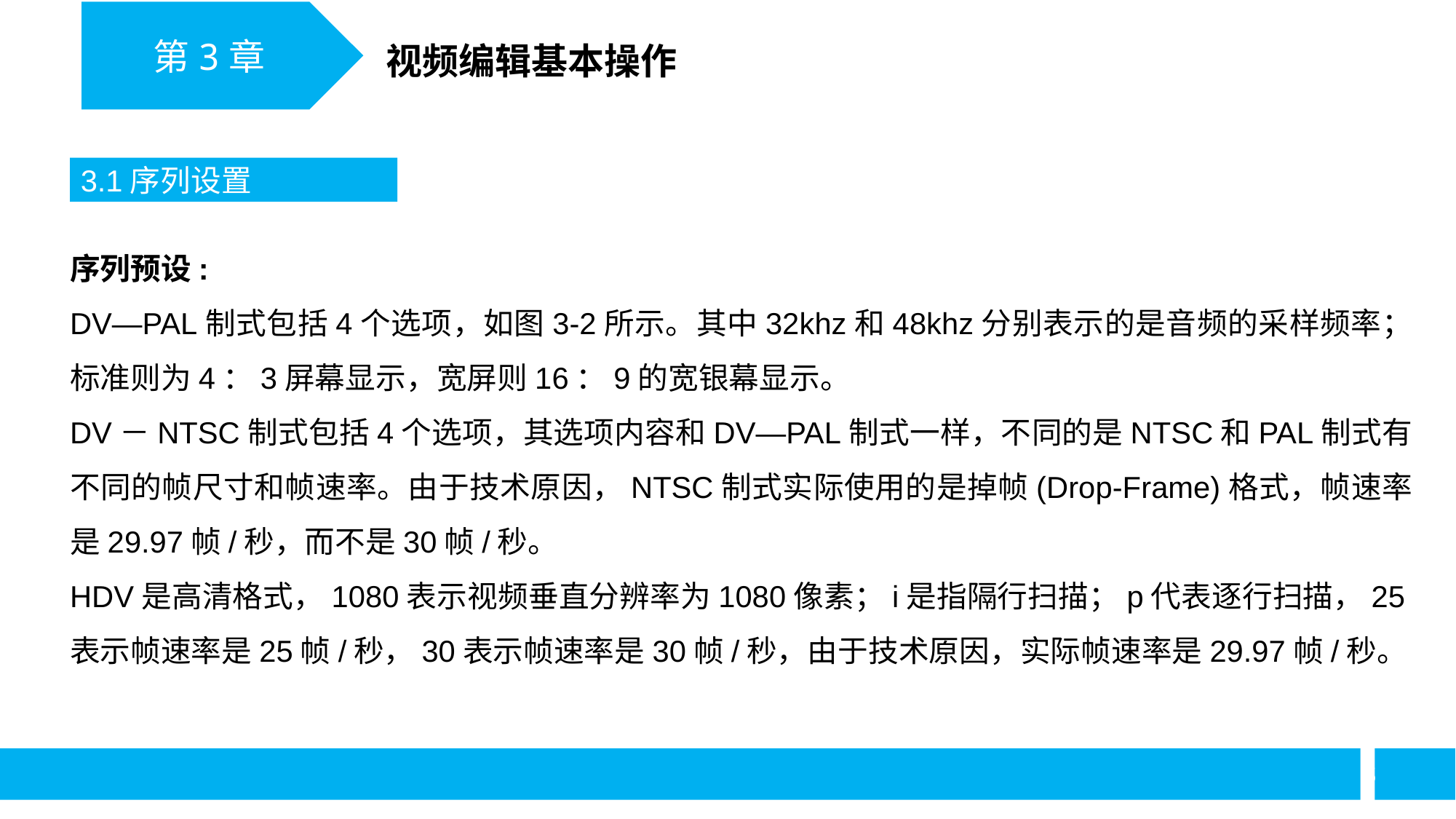

第3章
视频编辑基本操作
3.1序列设置
序列预设:
DV—PAL制式包括4个选项，如图3-2所示。其中32khz和48khz分别表示的是音频的采样频率；标准则为4：3屏幕显示，宽屏则16：9的宽银幕显示。
DV－NTSC制式包括4个选项，其选项内容和DV—PAL制式一样，不同的是NTSC和PAL制式有不同的帧尺寸和帧速率。由于技术原因，NTSC制式实际使用的是掉帧(Drop-Frame)格式，帧速率是29.97帧/秒，而不是30帧/秒。
HDV是高清格式，1080表示视频垂直分辨率为1080像素；i是指隔行扫描；p代表逐行扫描，25表示帧速率是25帧/秒，30表示帧速率是30帧/秒，由于技术原因，实际帧速率是29.97帧/秒。